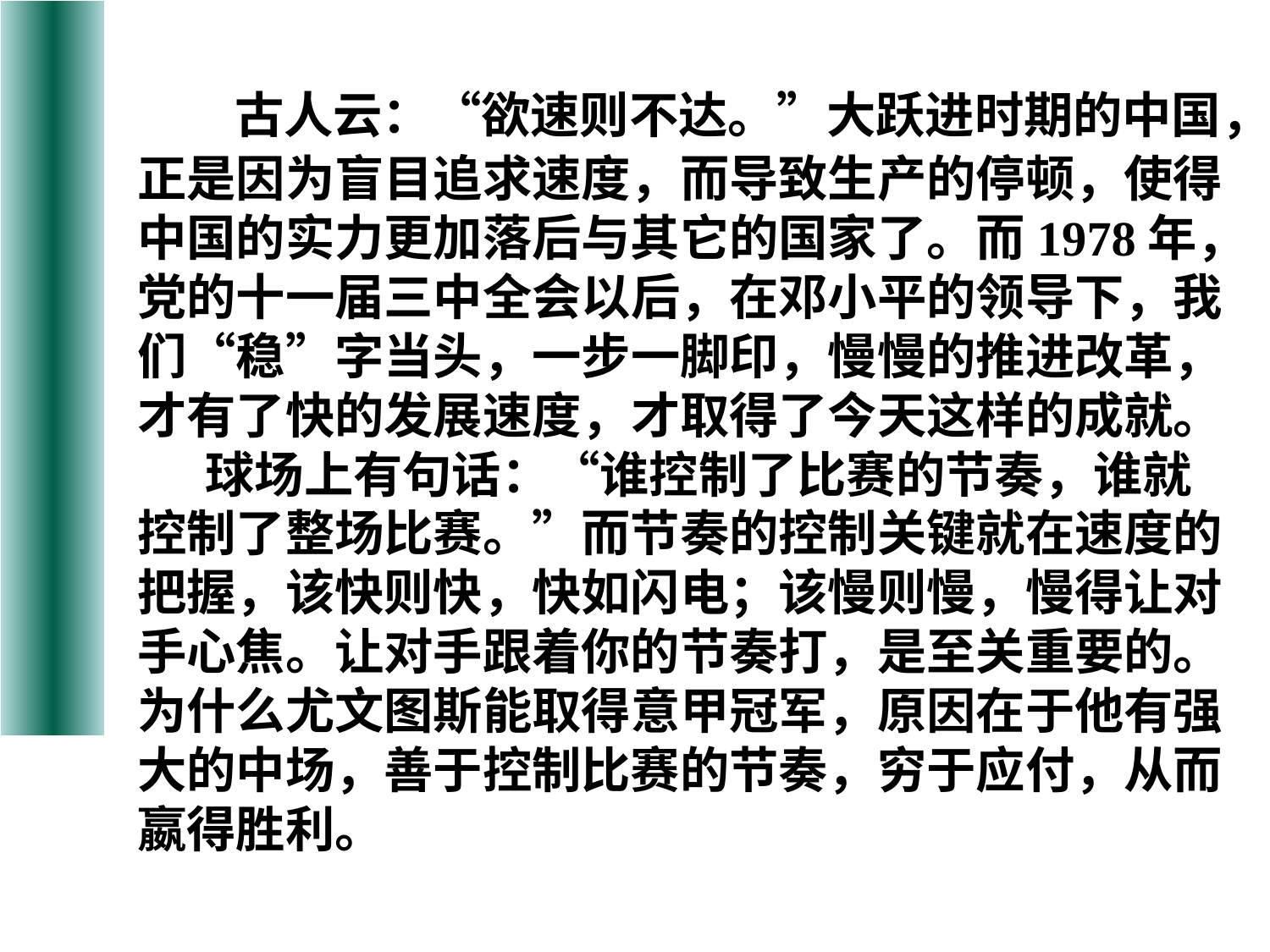

古人云：“欲速则不达。”大跃进时期的中国，正是因为盲目追求速度，而导致生产的停顿，使得中国的实力更加落后与其它的国家了。而1978年，党的十一届三中全会以后，在邓小平的领导下，我们“稳”字当头，一步一脚印，慢慢的推进改革，才有了快的发展速度，才取得了今天这样的成就。
     球场上有句话：“谁控制了比赛的节奏，谁就控制了整场比赛。”而节奏的控制关键就在速度的把握，该快则快，快如闪电；该慢则慢，慢得让对手心焦。让对手跟着你的节奏打，是至关重要的。为什么尤文图斯能取得意甲冠军，原因在于他有强大的中场，善于控制比赛的节奏，穷于应付，从而嬴得胜利。